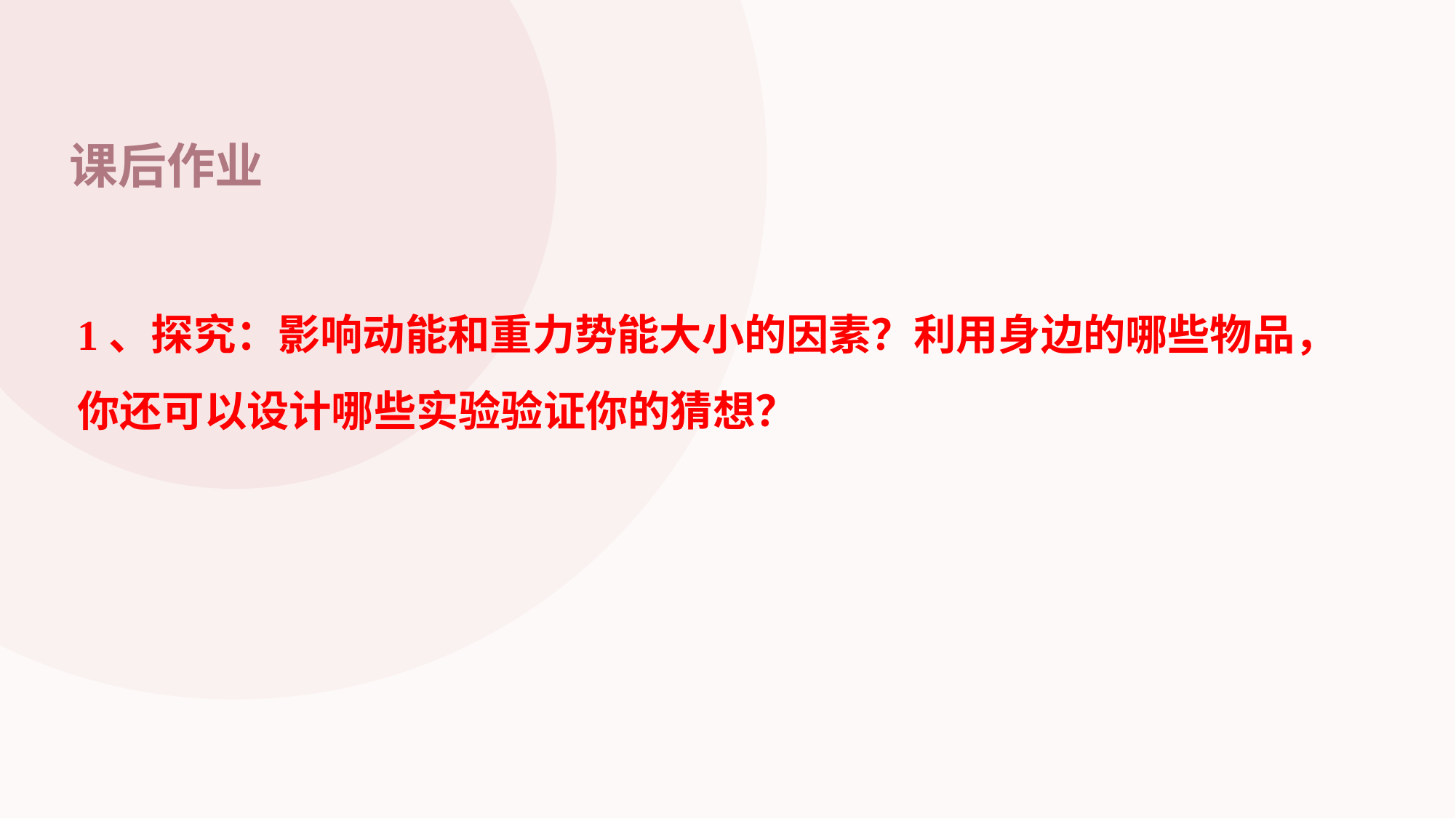

# 课后作业

1、探究：影响动能和重力势能大小的因素？利用身边的哪些物品，你还可以设计哪些实验验证你的猜想？